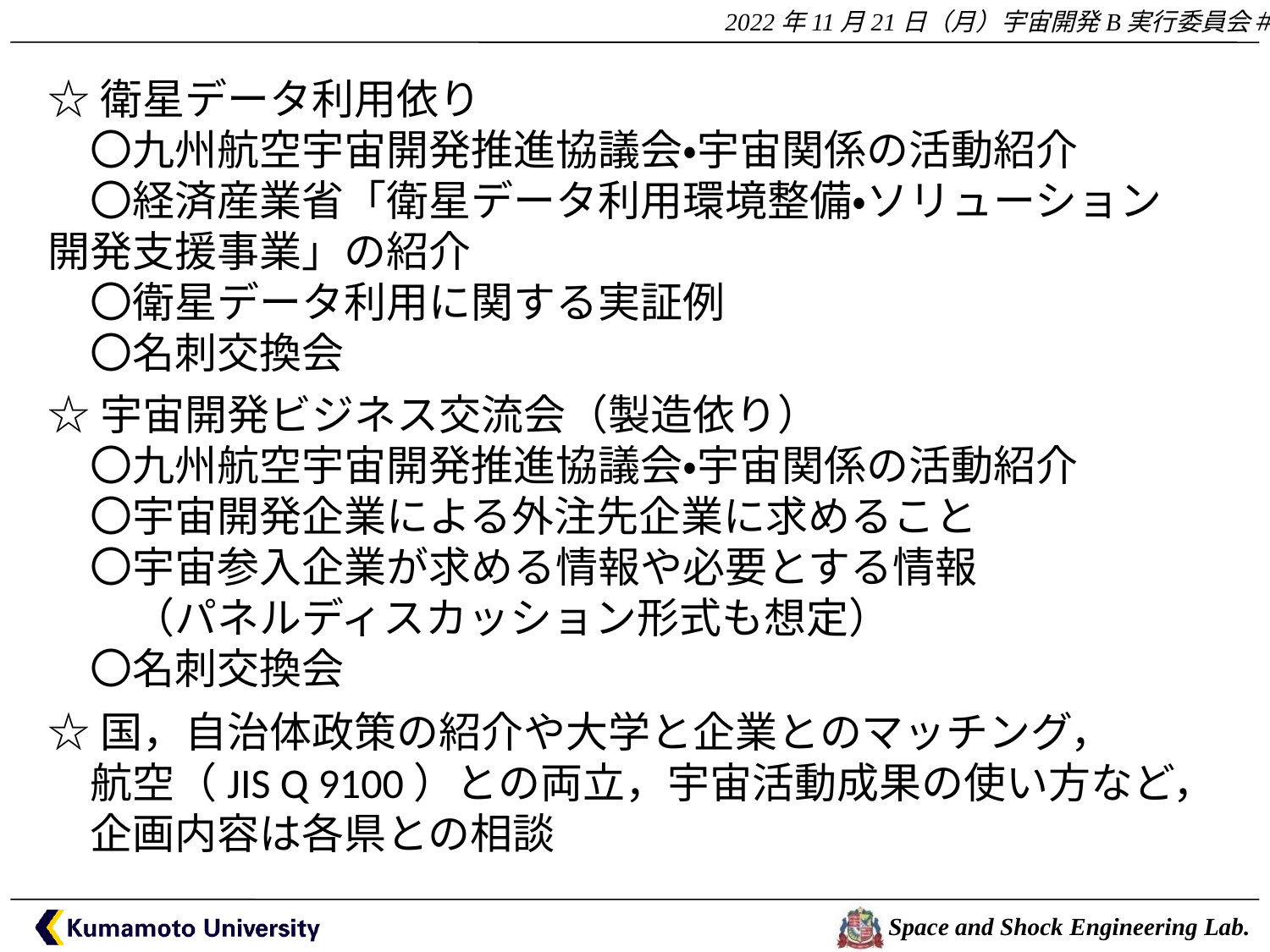

☆衛星データ利用依り
　〇九州航空宇宙開発推進協議会・宇宙関係の活動紹介
　〇経済産業省「衛星データ利用環境整備・ソリューション開発支援事業」の紹介
　〇衛星データ利用に関する実証例
　〇名刺交換会

☆宇宙開発ビジネス交流会（製造依り）
　〇九州航空宇宙開発推進協議会・宇宙関係の活動紹介
　〇宇宙開発企業による外注先企業に求めること
　〇宇宙参入企業が求める情報や必要とする情報
　　（パネルディスカッション形式も想定）
　〇名刺交換会

☆国，自治体政策の紹介や大学と企業とのマッチング，
　航空（JIS Q 9100）との両立，宇宙活動成果の使い方など，
　企画内容は各県との相談